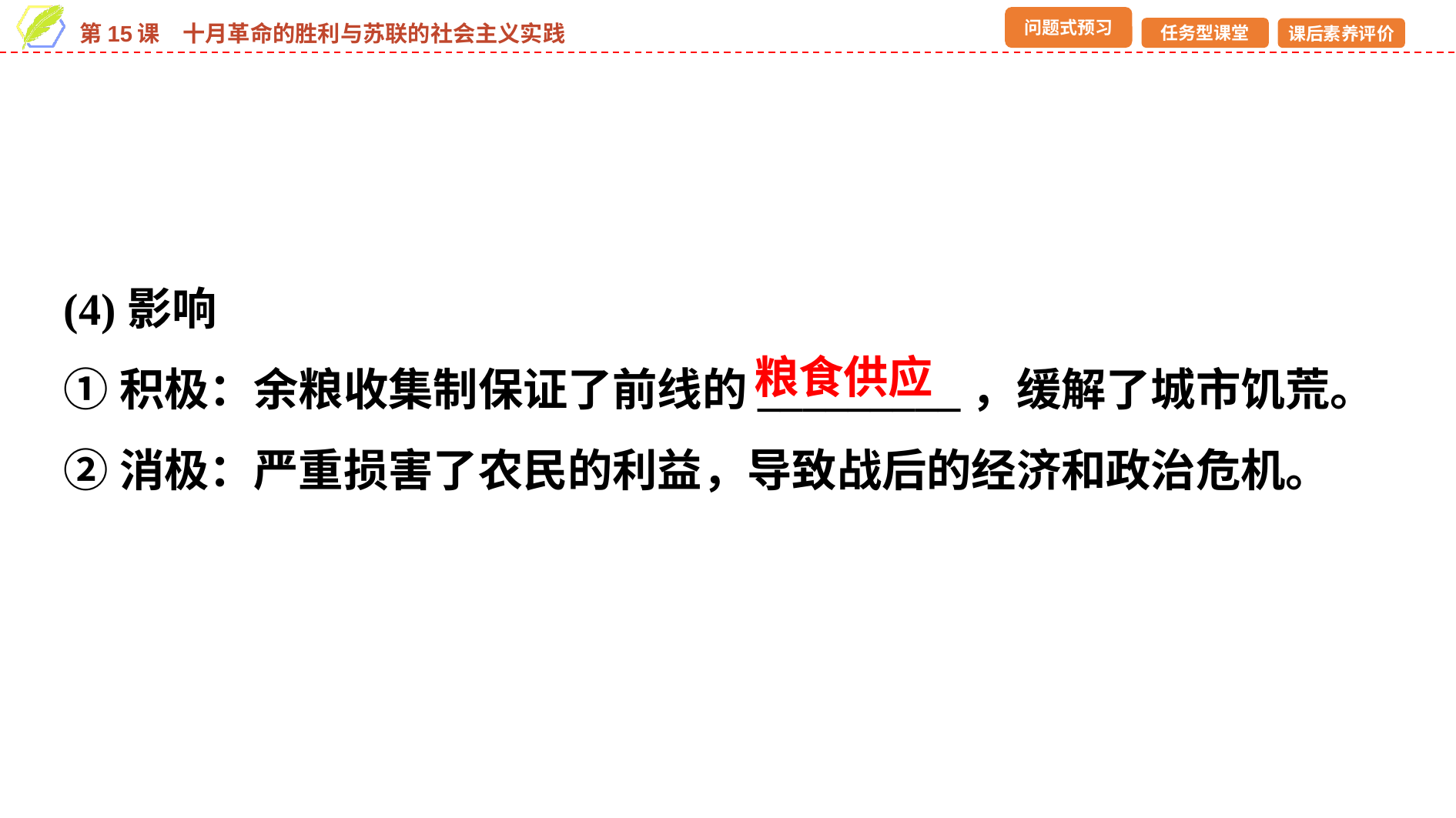

(4)影响
①积极：余粮收集制保证了前线的_________，缓解了城市饥荒。
②消极：严重损害了农民的利益，导致战后的经济和政治危机。
粮食供应